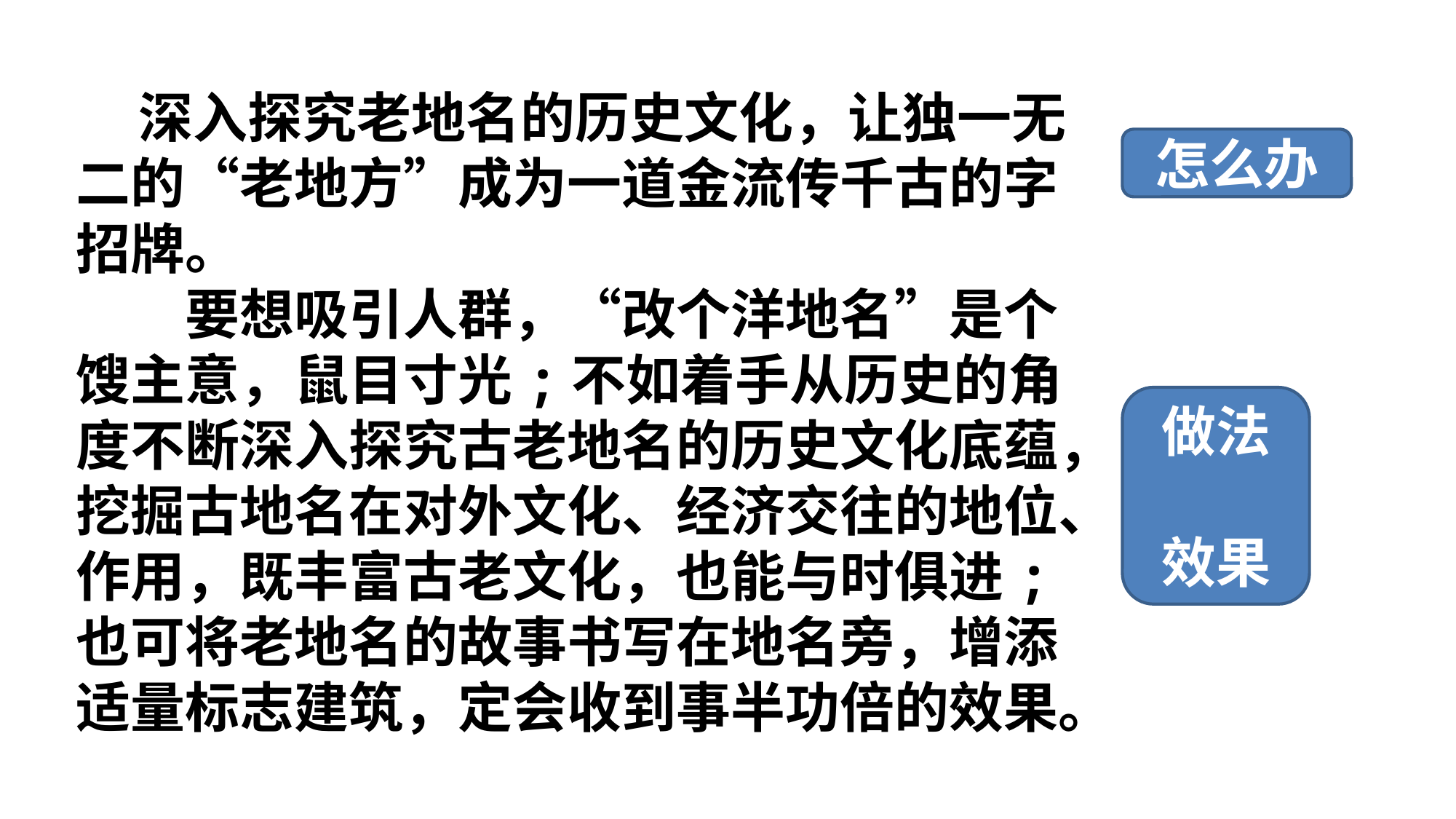

深入探究老地名的历史文化，让独一无二的“老地方”成为一道金流传千古的字招牌。
　　要想吸引人群，“改个洋地名”是个馊主意，鼠目寸光;不如着手从历史的角度不断深入探究古老地名的历史文化底蕴，挖掘古地名在对外文化、经济交往的地位、作用，既丰富古老文化，也能与时俱进;也可将老地名的故事书写在地名旁，增添适量标志建筑，定会收到事半功倍的效果。
怎么办
做法

效果